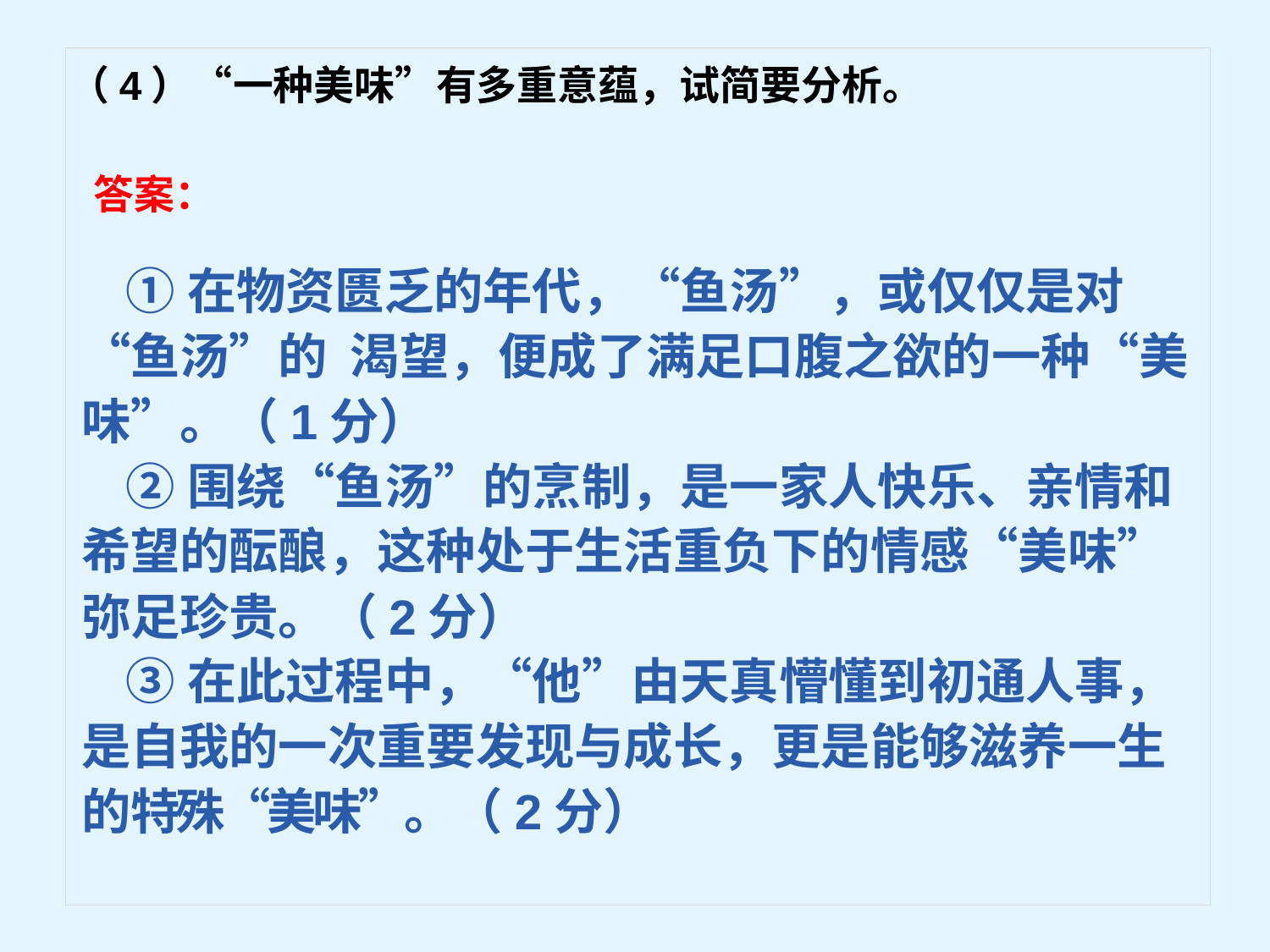

（4）“一种美味”有多重意蕴，试简要分析。

答案：
    ①在物资匮乏的年代，“鱼汤”，或仅仅是对“鱼汤”的  渴望，便成了满足口腹之欲的一种“美味”。（1分）
    ②围绕“鱼汤”的烹制，是一家人快乐、亲情和希望的酝酿，这种处于生活重负下的情感“美味”弥足珍贵。（2分）
    ③在此过程中，“他”由天真懵懂到初通人事，是自我的一次重要发现与成长，更是能够滋养一生的特殊“美味”。（2分）